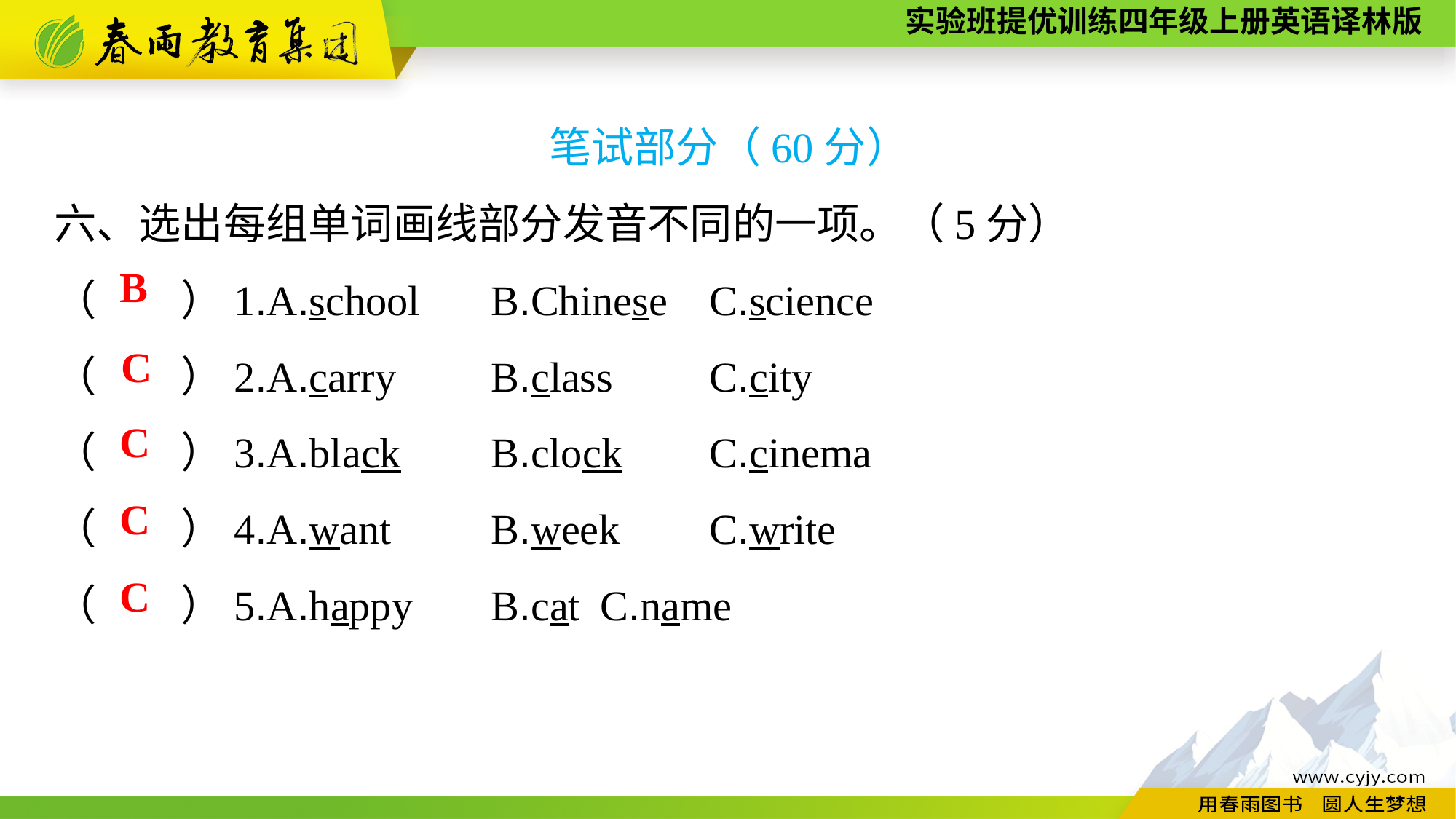

笔试部分（60分）
六、选出每组单词画线部分发音不同的一项。（5分）
（　　）1.A.school	B.Chinese	C.science
（　　）2.A.carry	B.class	C.city
（　　）3.A.black	B.clock	C.cinema
（　　）4.A.want	B.week	C.write
（　　）5.A.happy	B.cat	C.name
B
C
C
C
C